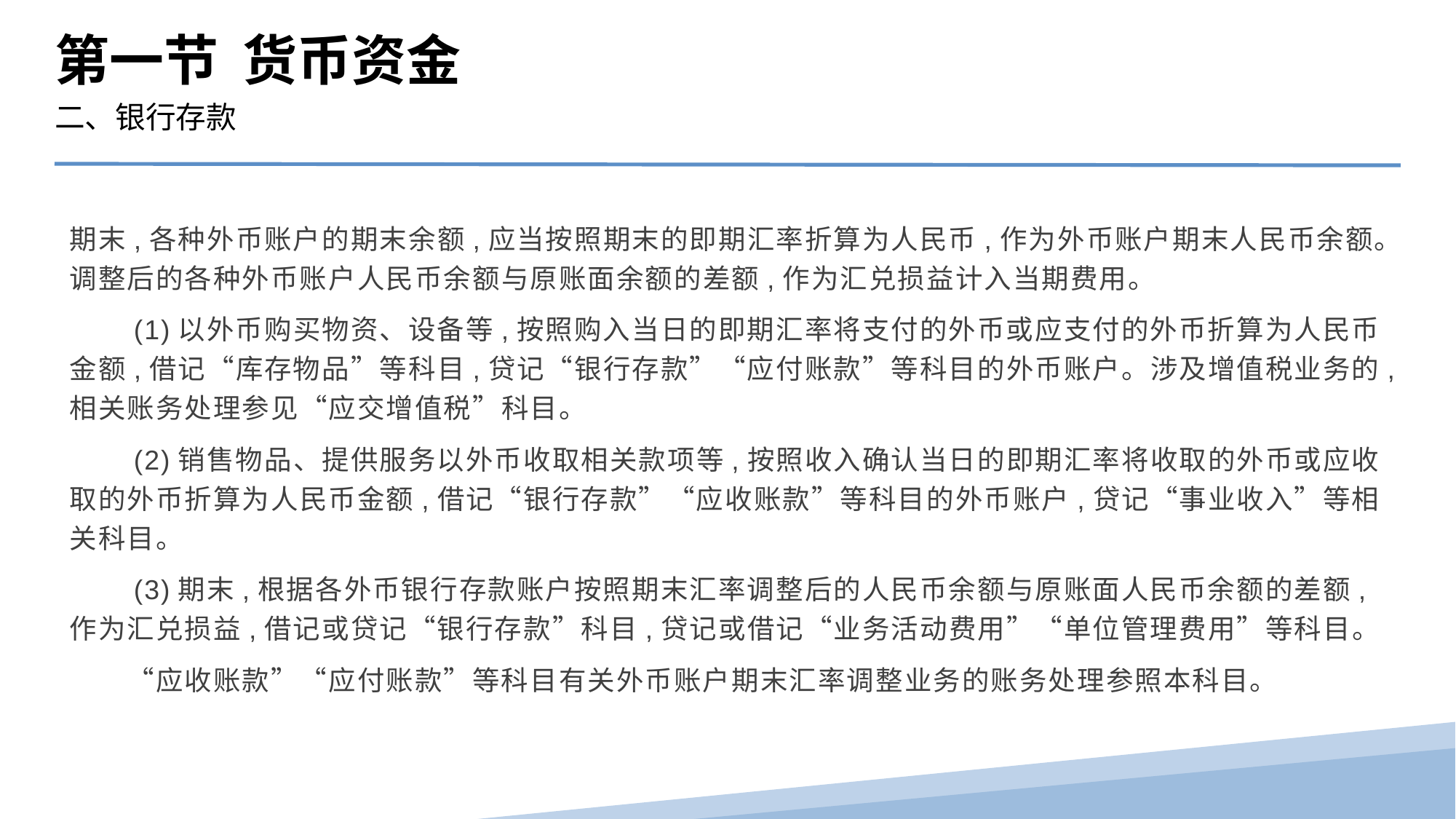

第一节  货币资金
二、银行存款
期末,各种外币账户的期末余额,应当按照期末的即期汇率折算为人民币,作为外币账户期末人民币余额。调整后的各种外币账户人民币余额与原账面余额的差额,作为汇兑损益计入当期费用。
　　(1)以外币购买物资、设备等,按照购入当日的即期汇率将支付的外币或应支付的外币折算为人民币金额,借记“库存物品”等科目,贷记“银行存款”“应付账款”等科目的外币账户。涉及增值税业务的,相关账务处理参见“应交增值税”科目。
　　(2)销售物品、提供服务以外币收取相关款项等,按照收入确认当日的即期汇率将收取的外币或应收取的外币折算为人民币金额,借记“银行存款”“应收账款”等科目的外币账户,贷记“事业收入”等相关科目。
　　(3)期末,根据各外币银行存款账户按照期末汇率调整后的人民币余额与原账面人民币余额的差额,作为汇兑损益,借记或贷记“银行存款”科目,贷记或借记“业务活动费用”“单位管理费用”等科目。
　　“应收账款”“应付账款”等科目有关外币账户期末汇率调整业务的账务处理参照本科目。